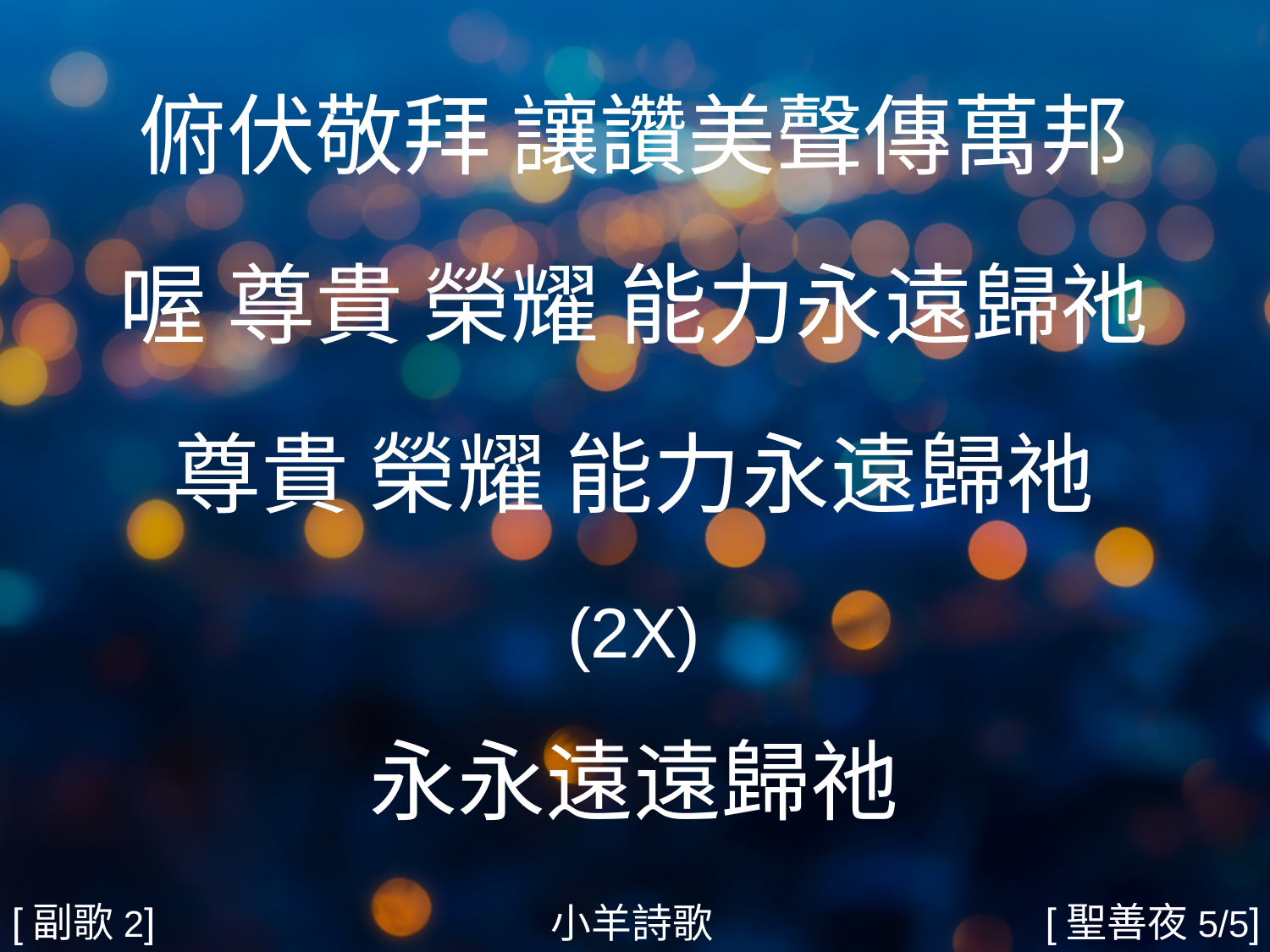

俯伏敬拜 讓讚美聲傳萬邦

喔 尊貴 榮耀 能力永遠歸祂

尊貴 榮耀 能力永遠歸祂

(2X)

永永遠遠歸祂
#

[副歌2]
[聖善夜5/5]
小羊詩歌